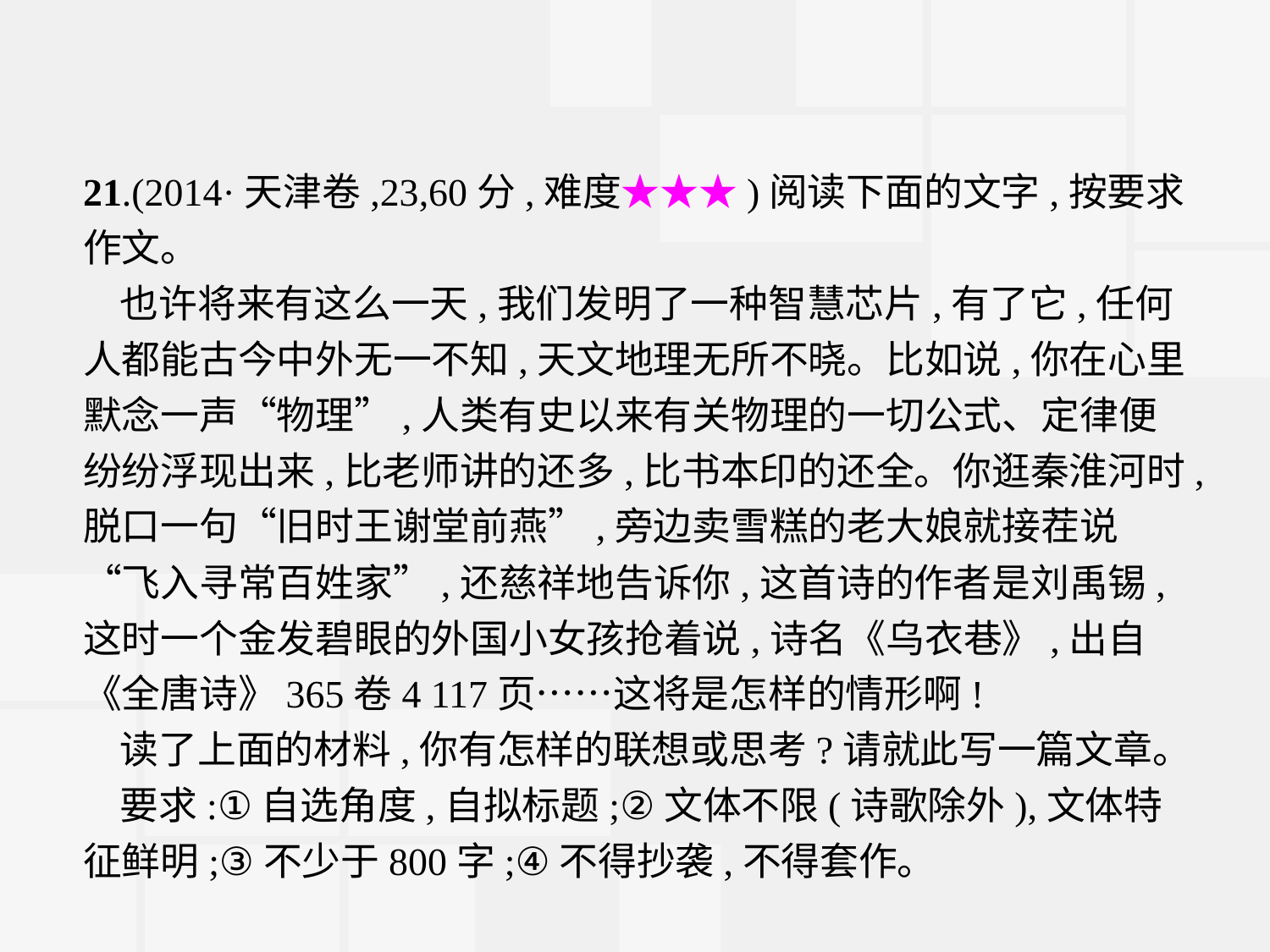

21.(2014·天津卷,23,60分,难度★★★)阅读下面的文字,按要求作文。
也许将来有这么一天,我们发明了一种智慧芯片,有了它,任何人都能古今中外无一不知,天文地理无所不晓。比如说,你在心里默念一声“物理”,人类有史以来有关物理的一切公式、定律便纷纷浮现出来,比老师讲的还多,比书本印的还全。你逛秦淮河时,脱口一句“旧时王谢堂前燕”,旁边卖雪糕的老大娘就接茬说“飞入寻常百姓家”,还慈祥地告诉你,这首诗的作者是刘禹锡,这时一个金发碧眼的外国小女孩抢着说,诗名《乌衣巷》,出自《全唐诗》365卷4 117页……这将是怎样的情形啊!
读了上面的材料,你有怎样的联想或思考?请就此写一篇文章。
要求:①自选角度,自拟标题;②文体不限(诗歌除外),文体特征鲜明;③不少于800字;④不得抄袭,不得套作。